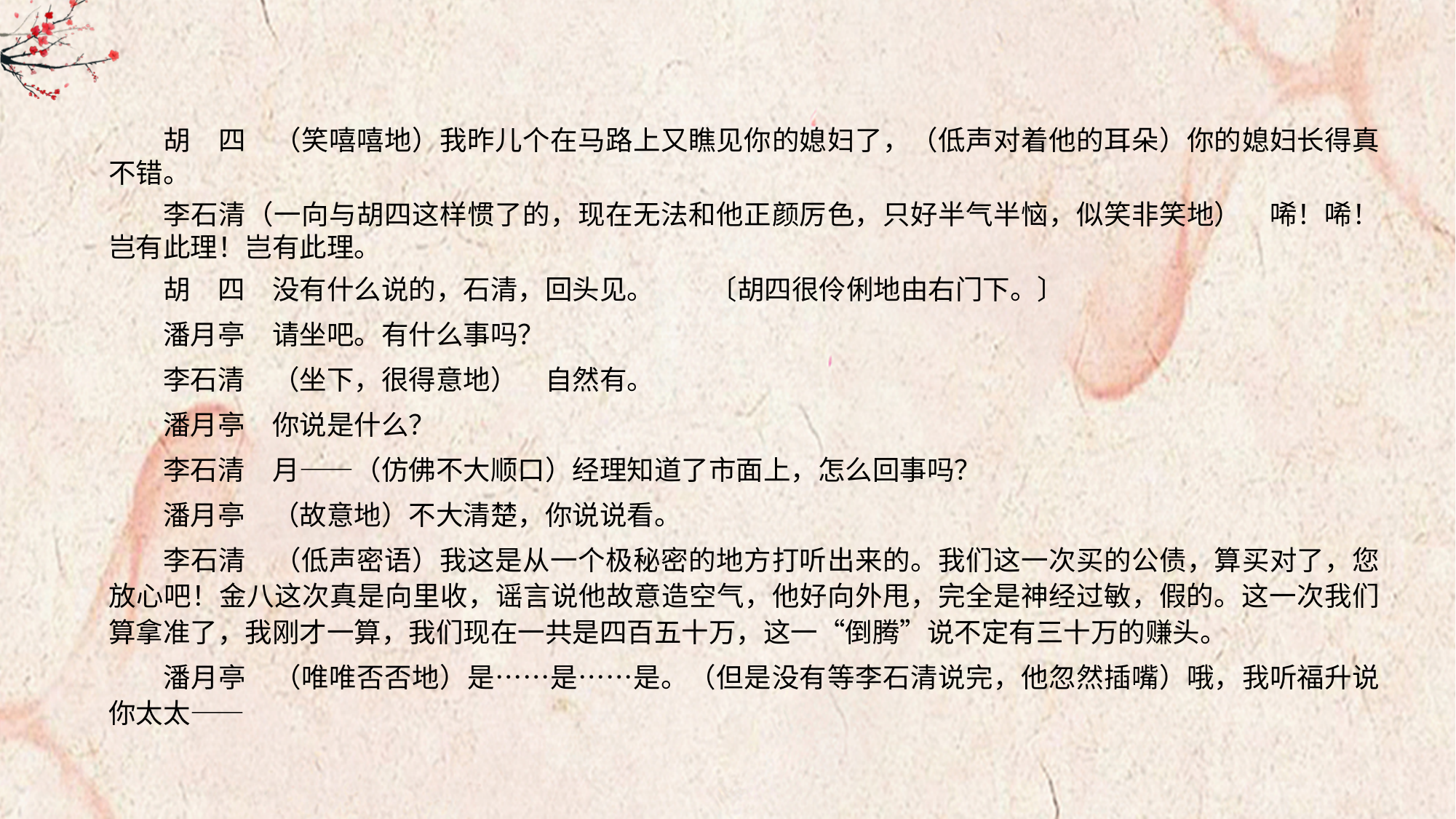

胡　四　（笑嘻嘻地）我昨儿个在马路上又瞧见你的媳妇了，（低声对着他的耳朵）你的媳妇长得真不错。
李石清（一向与胡四这样惯了的，现在无法和他正颜厉色，只好半气半恼，似笑非笑地）　唏！唏！岂有此理！岂有此理。
胡　四　没有什么说的，石清，回头见。         〔胡四很伶俐地由右门下。〕
潘月亭　请坐吧。有什么事吗？
李石清　（坐下，很得意地）　自然有。
潘月亭　你说是什么？
李石清　月——（仿佛不大顺口）经理知道了市面上，怎么回事吗？
潘月亭　（故意地）不大清楚，你说说看。
李石清　（低声密语）我这是从一个极秘密的地方打听出来的。我们这一次买的公债，算买对了，您放心吧！金八这次真是向里收，谣言说他故意造空气，他好向外甩，完全是神经过敏，假的。这一次我们算拿准了，我刚才一算，我们现在一共是四百五十万，这一“倒腾”说不定有三十万的赚头。
潘月亭　（唯唯否否地）是……是……是。（但是没有等李石清说完，他忽然插嘴）哦，我听福升说你太太——